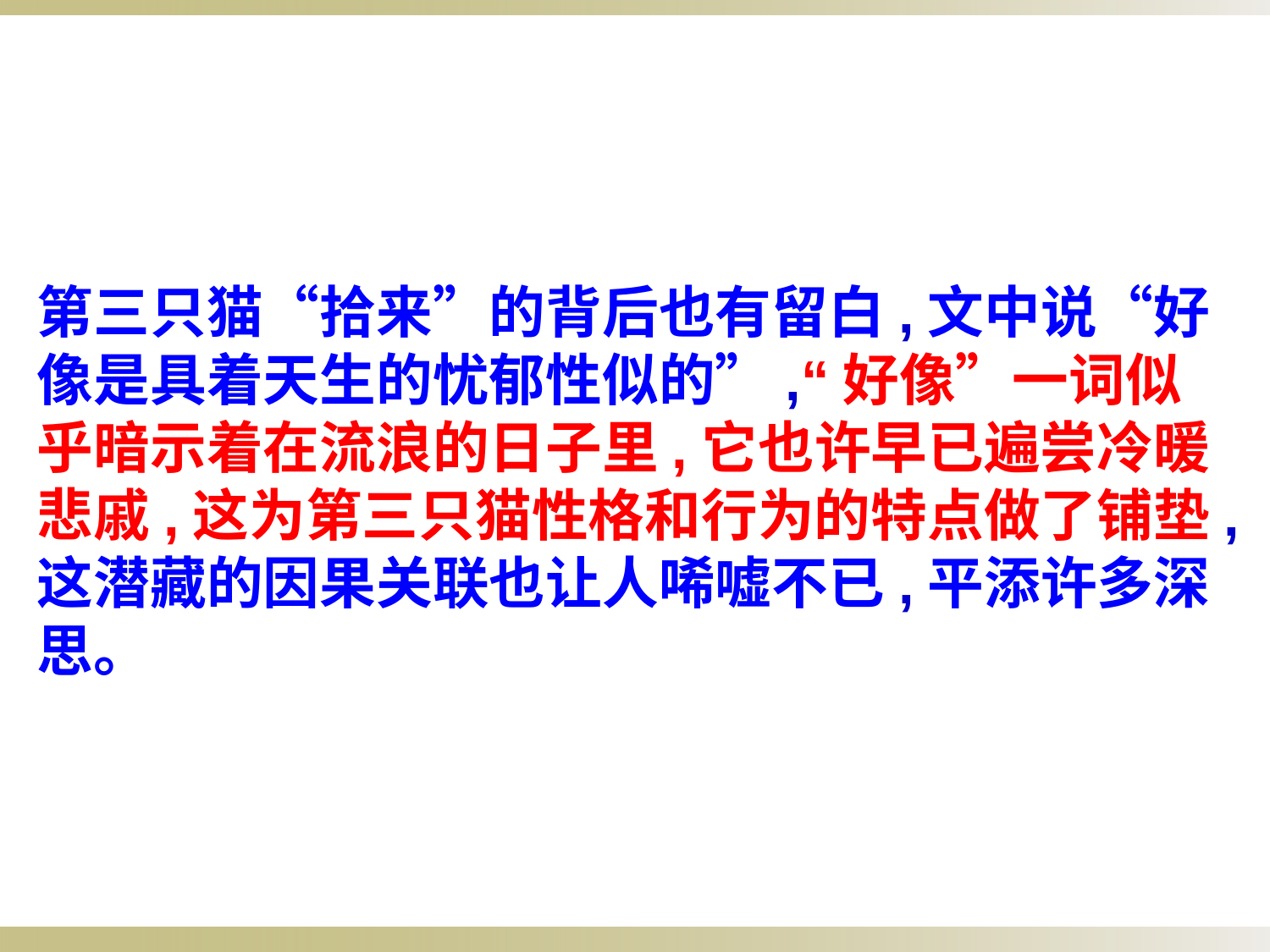

第三只猫“拾来”的背后也有留白,文中说“好像是具着天生的忧郁性似的”,“好像”一词似乎暗示着在流浪的日子里,它也许早已遍尝冷暖悲戚,这为第三只猫性格和行为的特点做了铺垫,这潜藏的因果关联也让人唏嘘不已,平添许多深思。